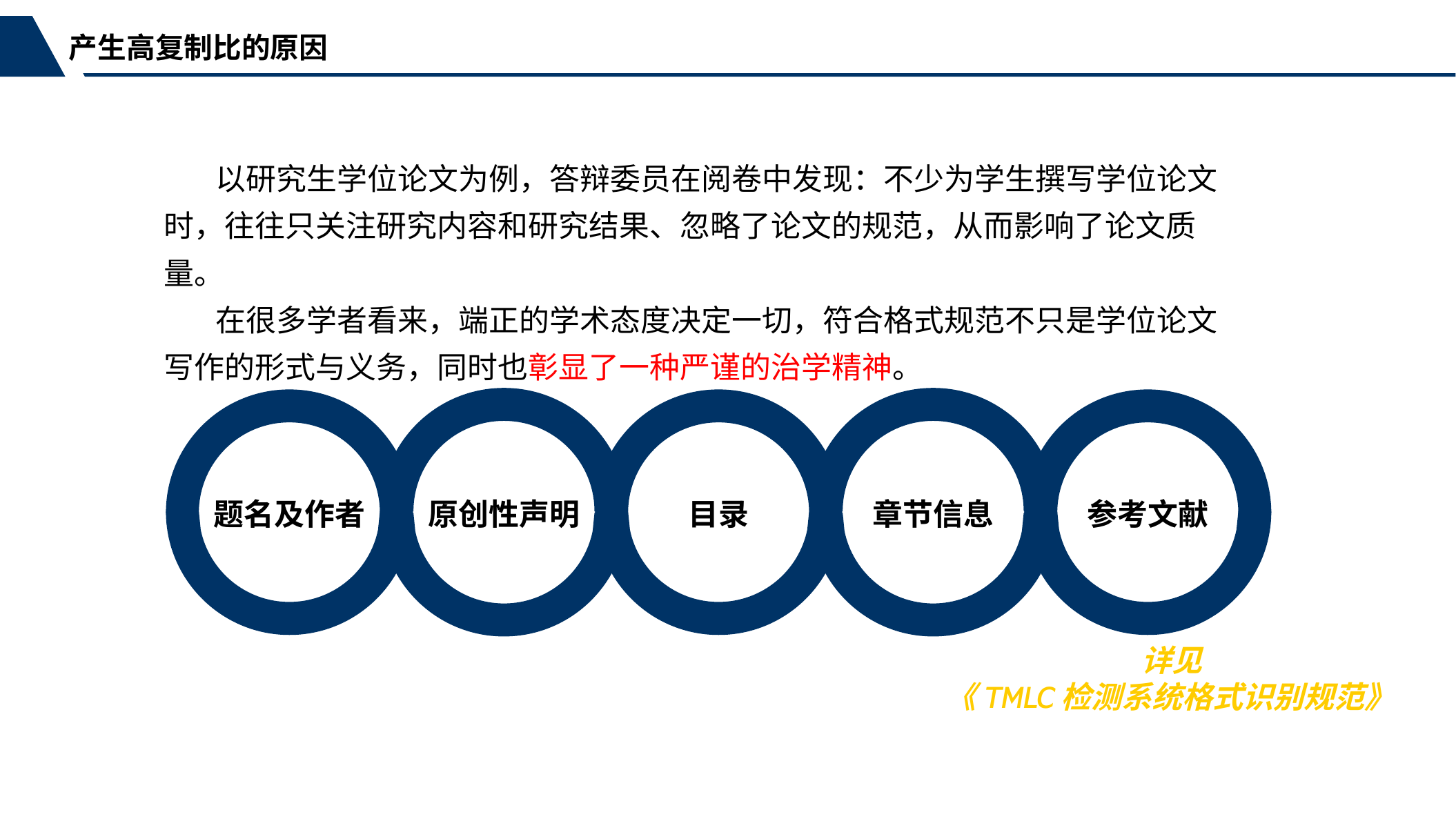

产生高复制比的原因

以研究生学位论文为例，答辩委员在阅卷中发现：不少为学生撰写学位论文时，往往只关注研究内容和研究结果、忽略了论文的规范，从而影响了论文质量。
在很多学者看来，端正的学术态度决定一切，符合格式规范不只是学位论文写作的形式与义务，同时也彰显了一种严谨的治学精神。

题名及作者
原创性声明
目录
章节信息
参考文献
详见
《TMLC检测系统格式识别规范》